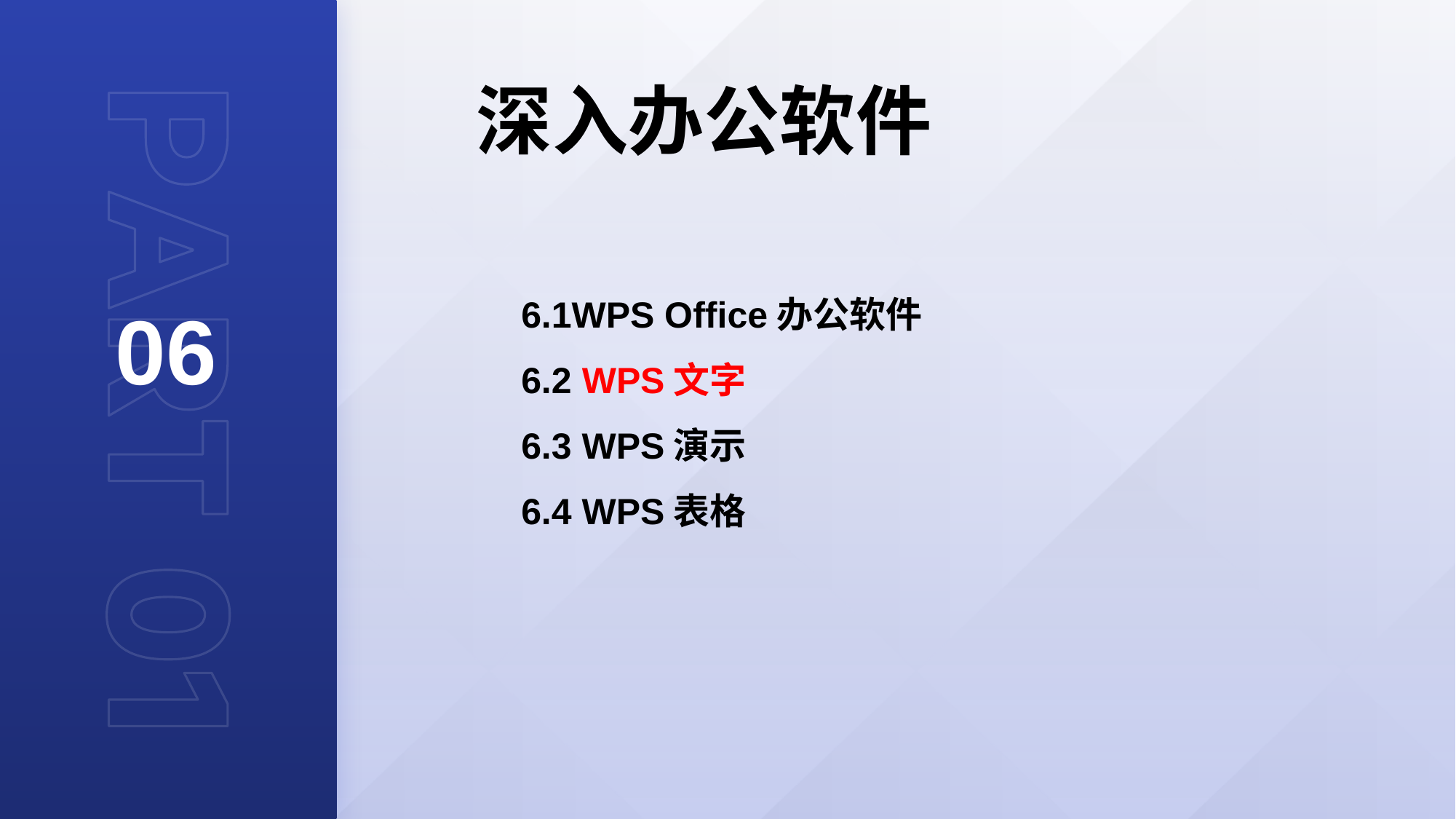

深入办公软件
06
6.1WPS Office办公软件
6.2 WPS文字
6.3 WPS演示
6.4 WPS表格